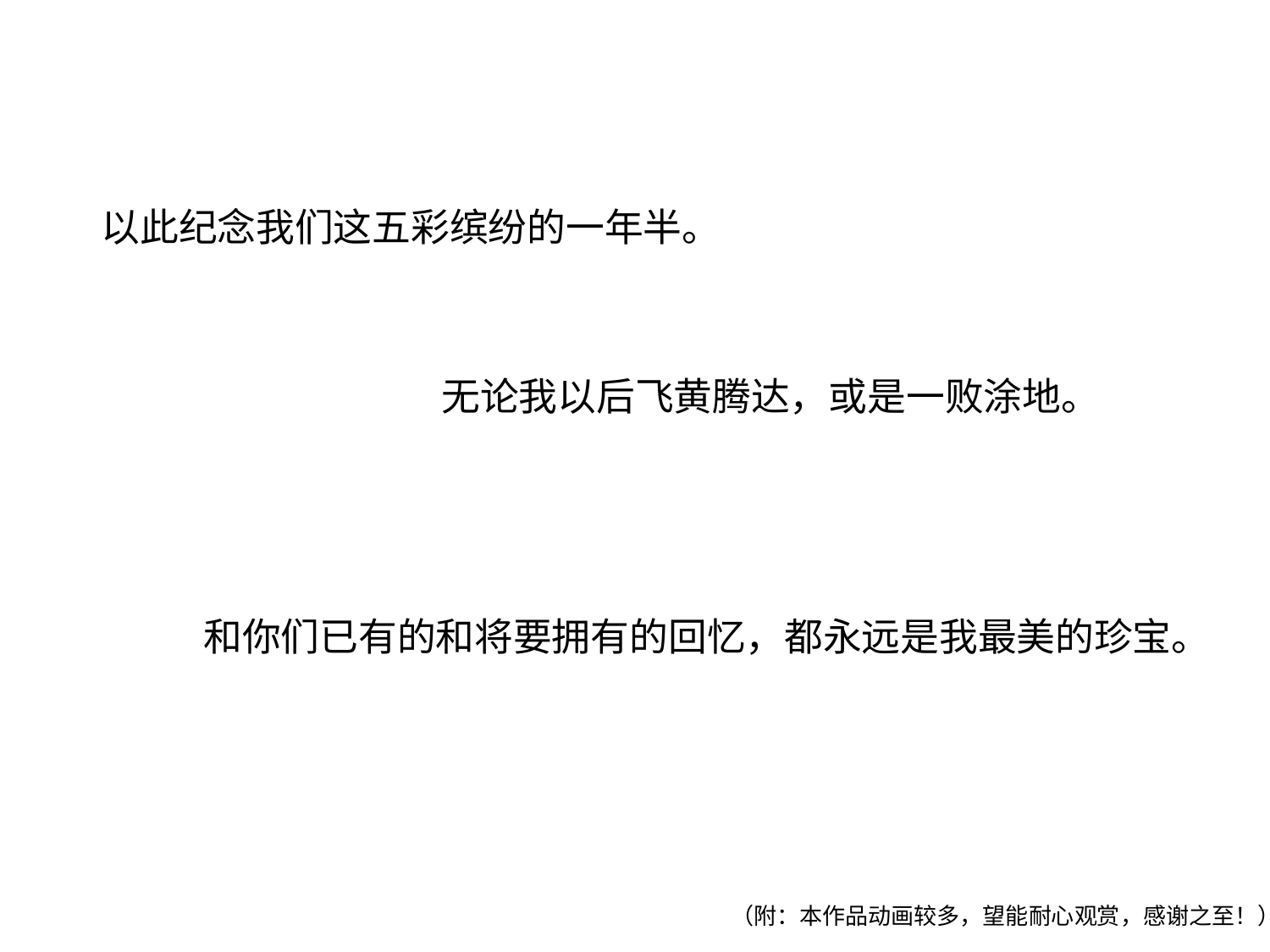

以此纪念我们这五彩缤纷的一年半。
无论我以后飞黄腾达，或是一败涂地。
和你们已有的和将要拥有的回忆，都永远是我最美的珍宝。
（附：本作品动画较多，望能耐心观赏，感谢之至！）